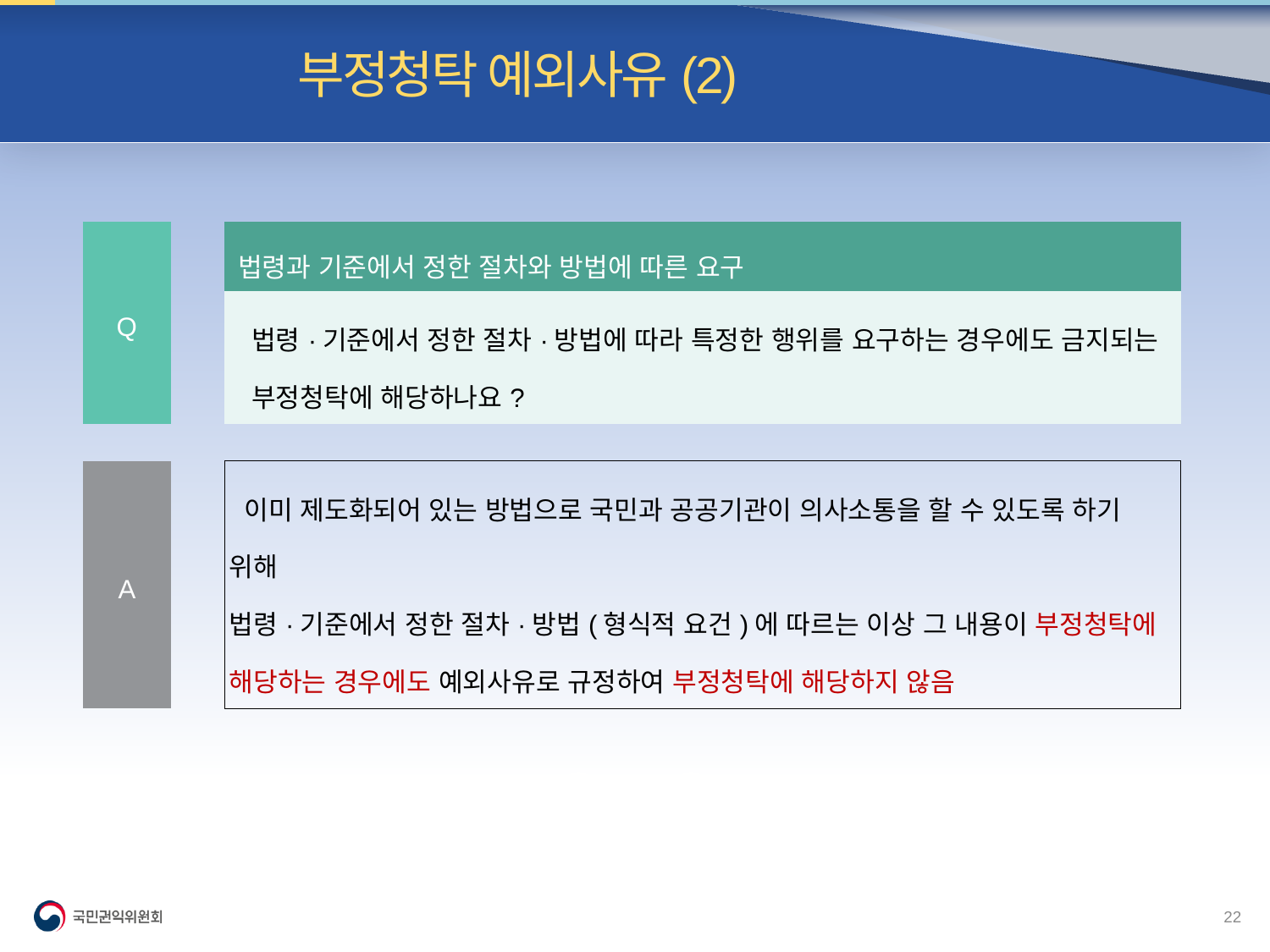

빈발 질의| 부정청탁 예외사유(2)

| Q |  | 법령과 기준에서 정한 절차와 방법에 따른 요구 |
| --- | --- | --- |
|  |  | 법령·기준에서 정한 절차·방법에 따라 특정한 행위를 요구하는 경우에도 금지되는 부정청탁에 해당하나요? |
|  |  |  |
| A |  | 이미 제도화되어 있는 방법으로 국민과 공공기관이 의사소통을 할 수 있도록 하기 위해 법령·기준에서 정한 절차·방법(형식적 요건)에 따르는 이상 그 내용이 부정청탁에 해당하는 경우에도 예외사유로 규정하여 부정청탁에 해당하지 않음 |

22